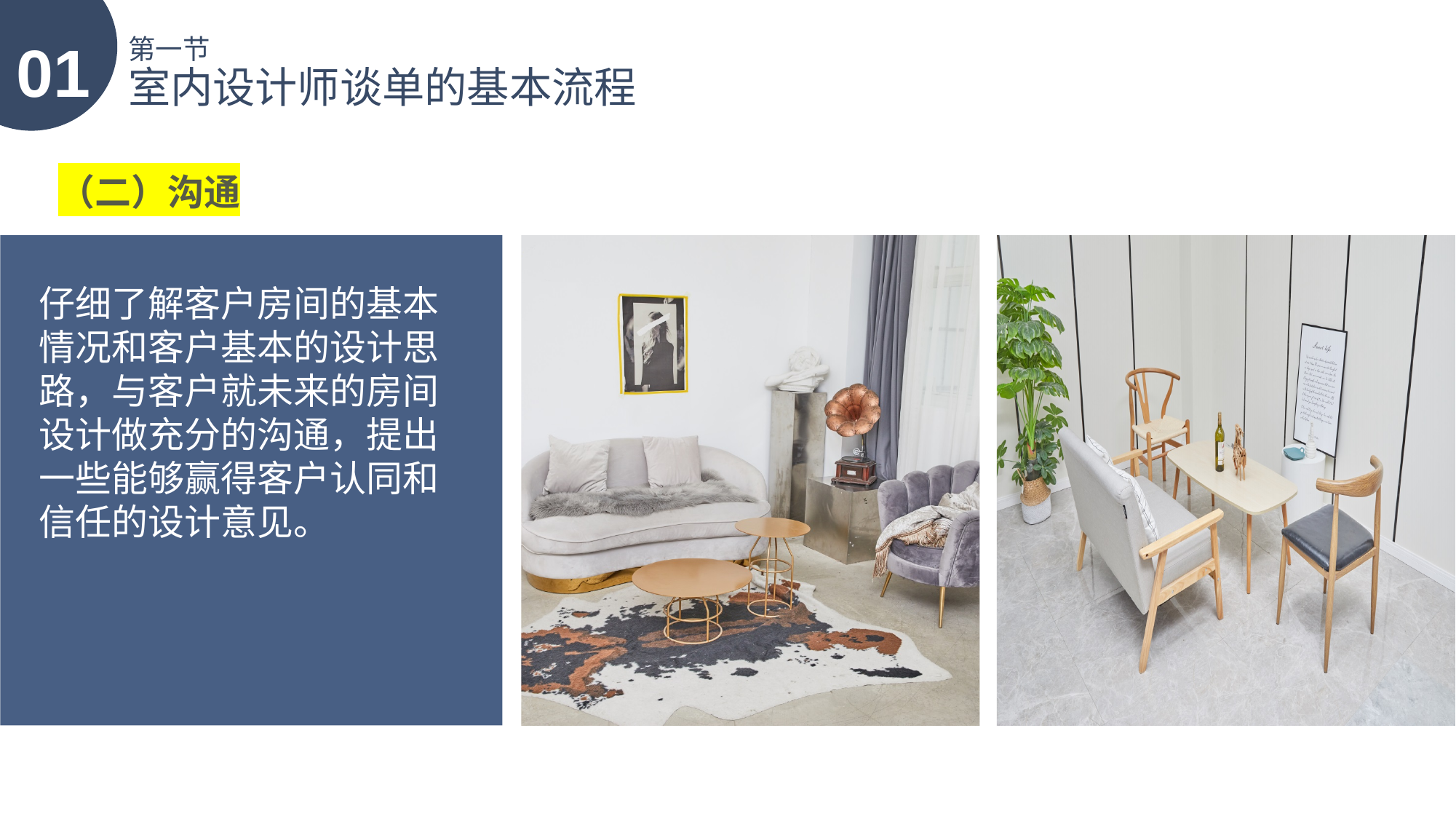

01
第一节
室内设计师谈单的基本流程
（二）沟通

仔细了解客户房间的基本情况和客户基本的设计思路，与客户就未来的房间设计做充分的沟通，提出一些能够赢得客户认同和信任的设计意见。